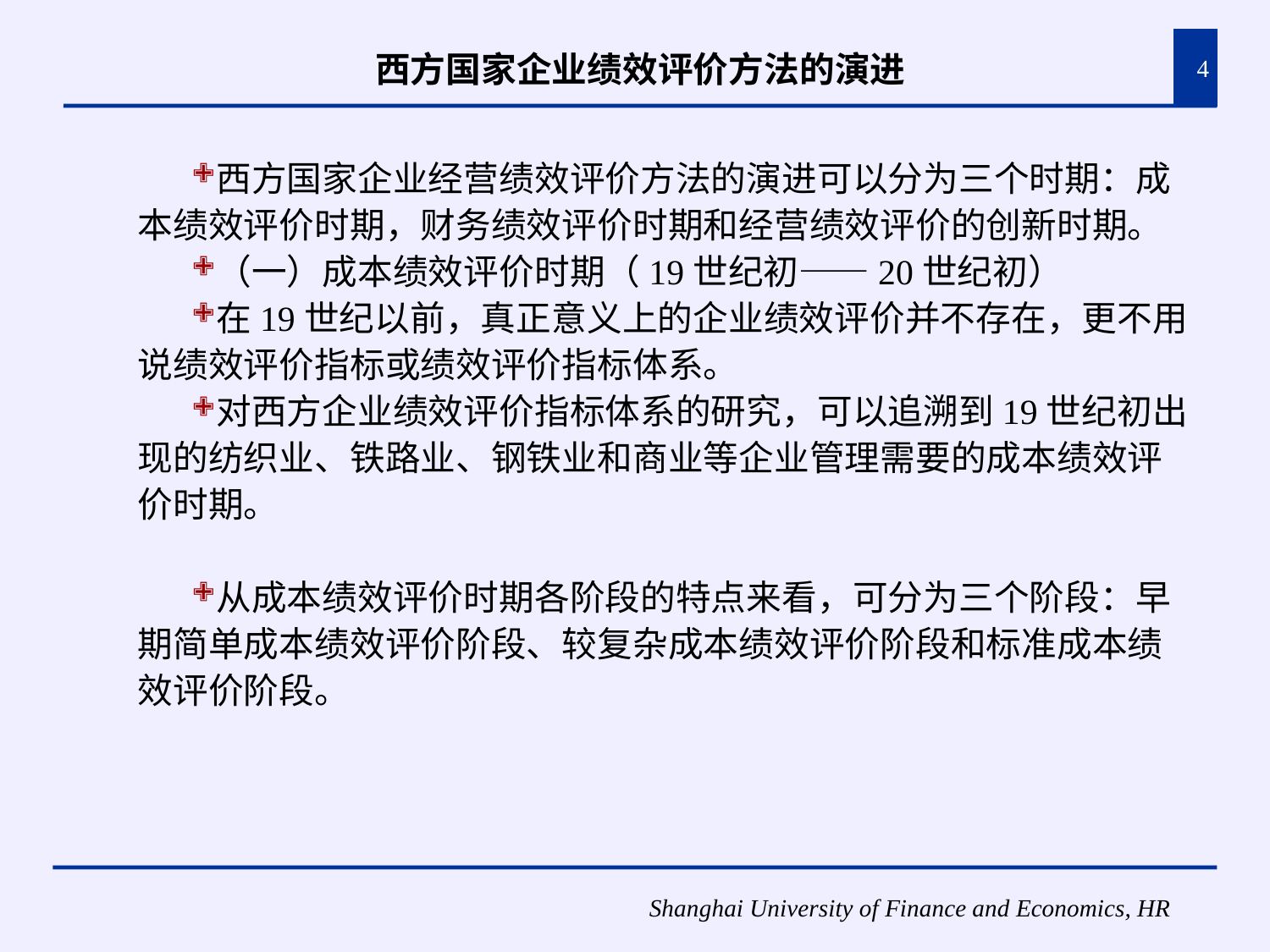

# 西方国家企业绩效评价方法的演进
4
西方国家企业经营绩效评价方法的演进可以分为三个时期：成本绩效评价时期，财务绩效评价时期和经营绩效评价的创新时期。
（一）成本绩效评价时期（19世纪初——20世纪初）
在19世纪以前，真正意义上的企业绩效评价并不存在，更不用说绩效评价指标或绩效评价指标体系。
对西方企业绩效评价指标体系的研究，可以追溯到19世纪初出现的纺织业、铁路业、钢铁业和商业等企业管理需要的成本绩效评价时期。

从成本绩效评价时期各阶段的特点来看，可分为三个阶段：早期简单成本绩效评价阶段、较复杂成本绩效评价阶段和标准成本绩效评价阶段。